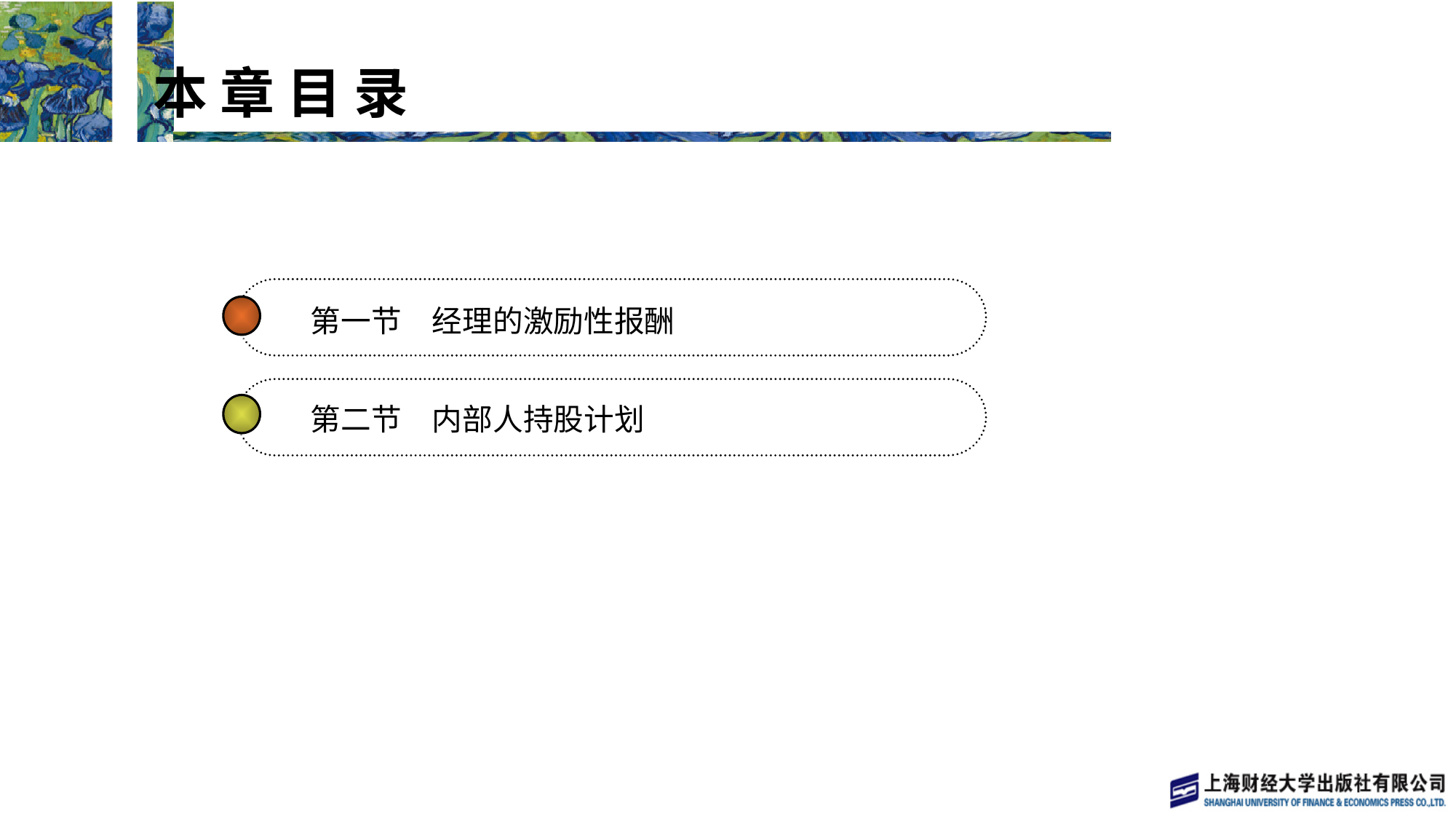

本  章  目   录
         本 章 目 录

第一节　经理的激励性报酬

第二节　内部人持股计划